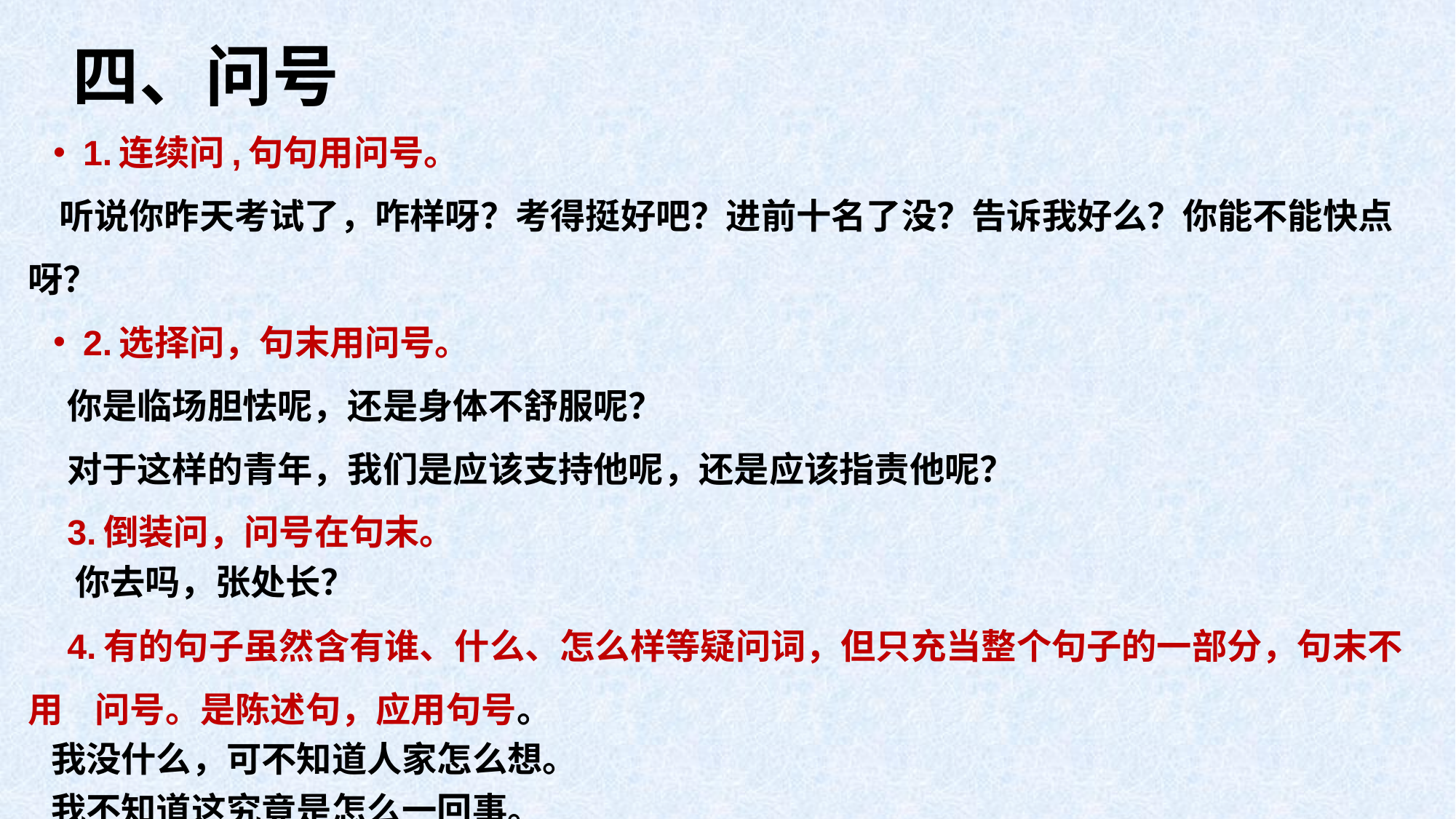

# 四、问号
  1.连续问,句句用问号。
   听说你昨天考试了，咋样呀？考得挺好吧？进前十名了没？告诉我好么？你能不能快点呀？
  2.选择问，句末用问号。
    你是临场胆怯呢，还是身体不舒服呢？
    对于这样的青年，我们是应该支持他呢，还是应该指责他呢？
    3.倒装问，问号在句末。
     你去吗，张处长？
    4.有的句子虽然含有谁、什么、怎么样等疑问词，但只充当整个句子的一部分，句末不用    问号。是陈述句，应用句号。
  我没什么，可不知道人家怎么想。
  我不知道这究竟是怎么一回事。